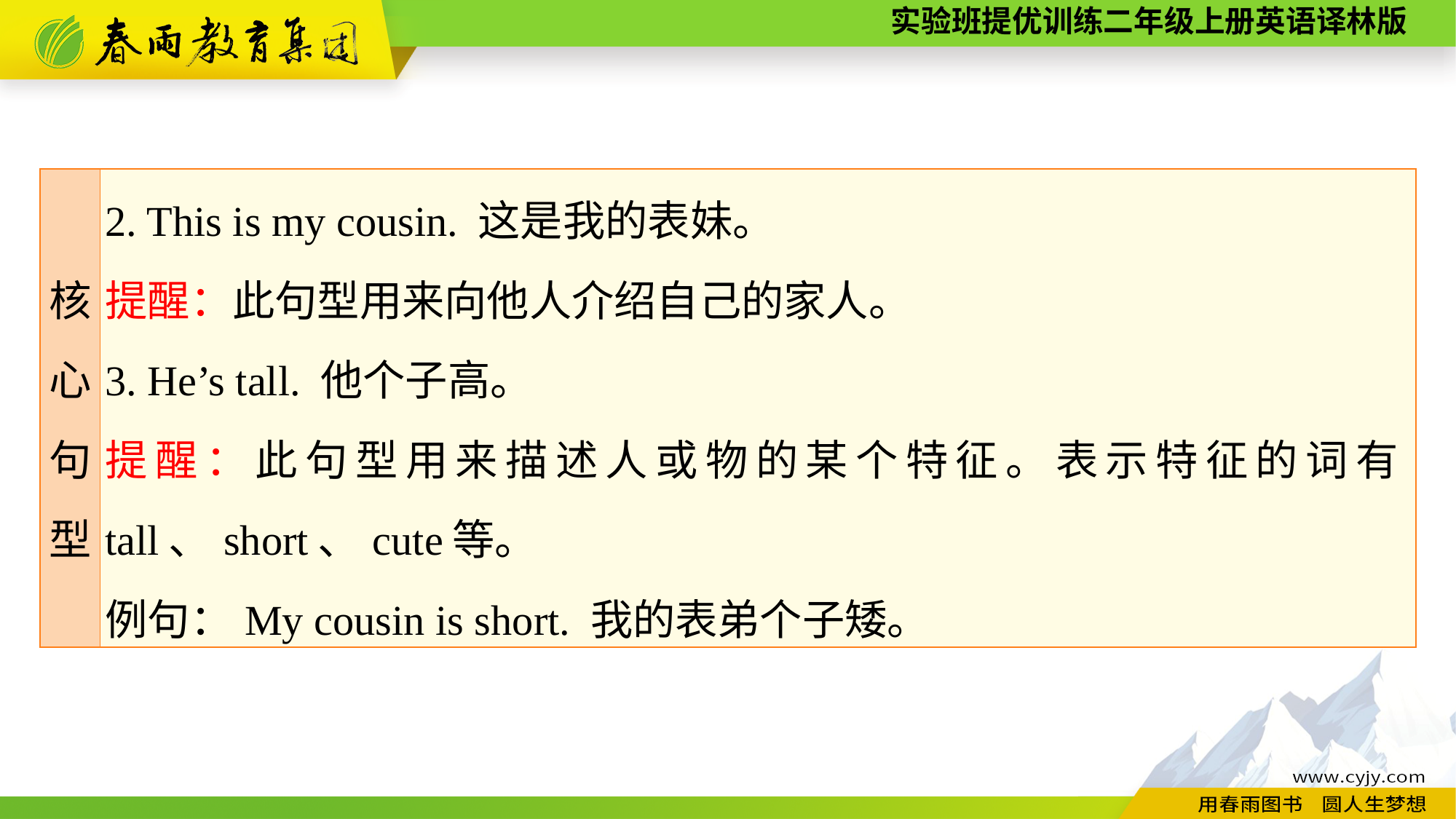

| 核 心 句 型 | 2. This is my cousin. 这是我的表妹。 提醒：此句型用来向他人介绍自己的家人。 3. He’s tall. 他个子高。 提醒：此句型用来描述人或物的某个特征。表示特征的词有tall、short、cute等。 例句：My cousin is short. 我的表弟个子矮。 |
| --- | --- |